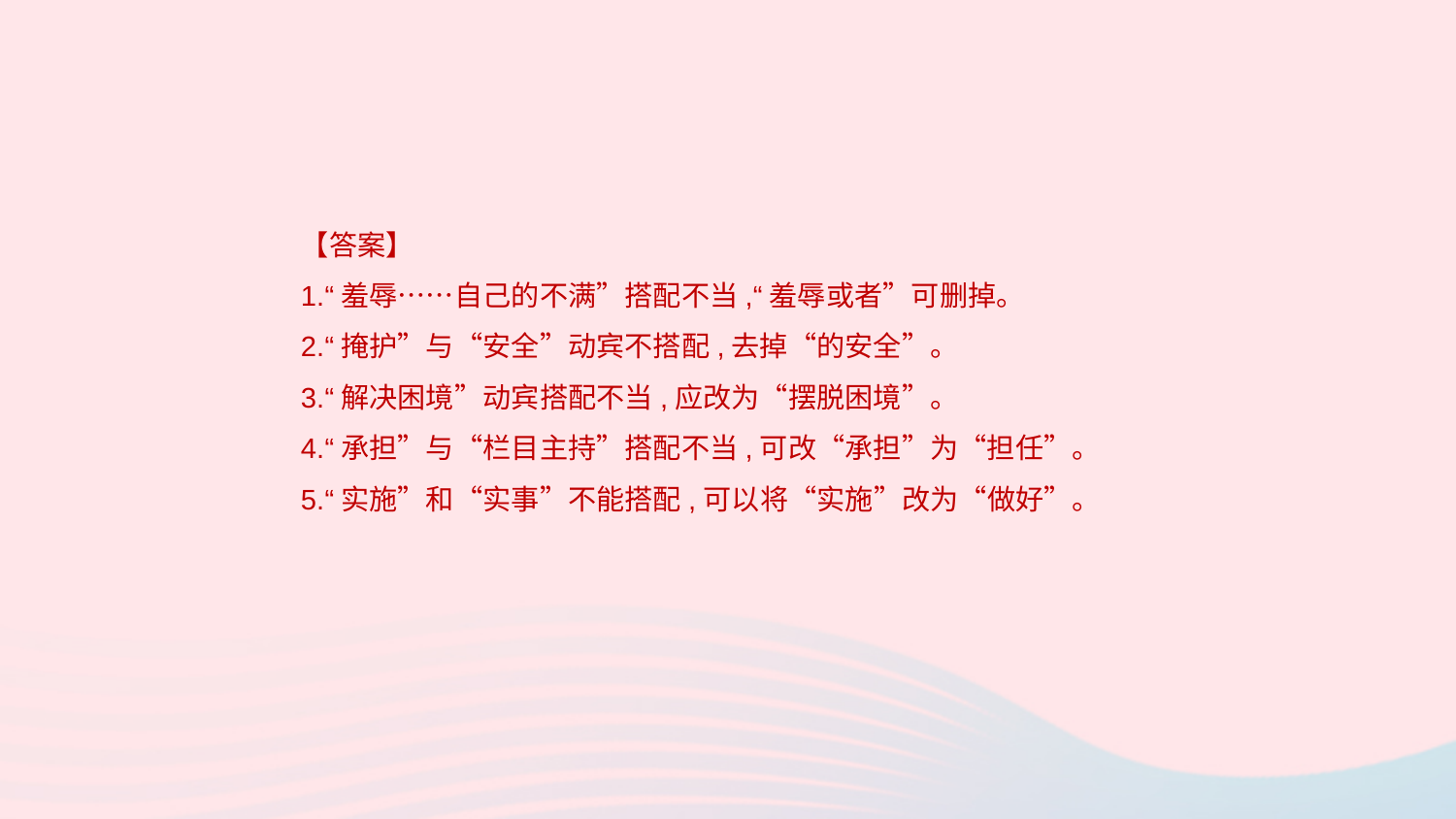

【答案】
1.“羞辱……自己的不满”搭配不当,“羞辱或者”可删掉。
2.“掩护”与“安全”动宾不搭配,去掉“的安全”。
3.“解决困境”动宾搭配不当,应改为“摆脱困境”。
4.“承担”与“栏目主持”搭配不当,可改“承担”为“担任”。
5.“实施”和“实事”不能搭配,可以将“实施”改为“做好”。